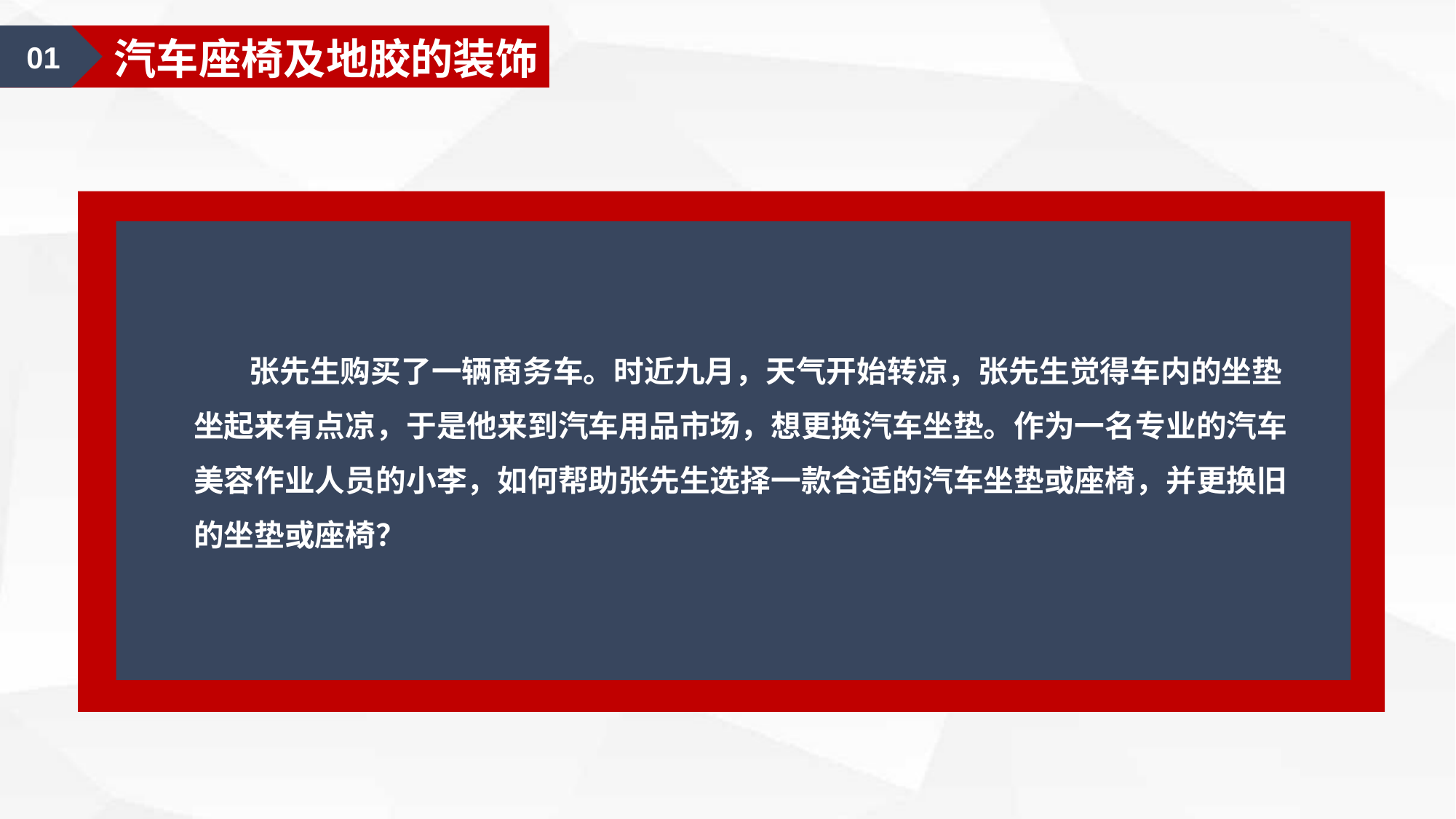

01
汽车座椅及地胶的装饰

       张先生购买了一辆商务车。时近九月，天气开始转凉，张先生觉得车内的坐垫
坐起来有点凉，于是他来到汽车用品市场，想更换汽车坐垫。作为一名专业的汽车美容作业人员的小李，如何帮助张先生选择一款合适的汽车坐垫或座椅，并更换旧的坐垫或座椅？